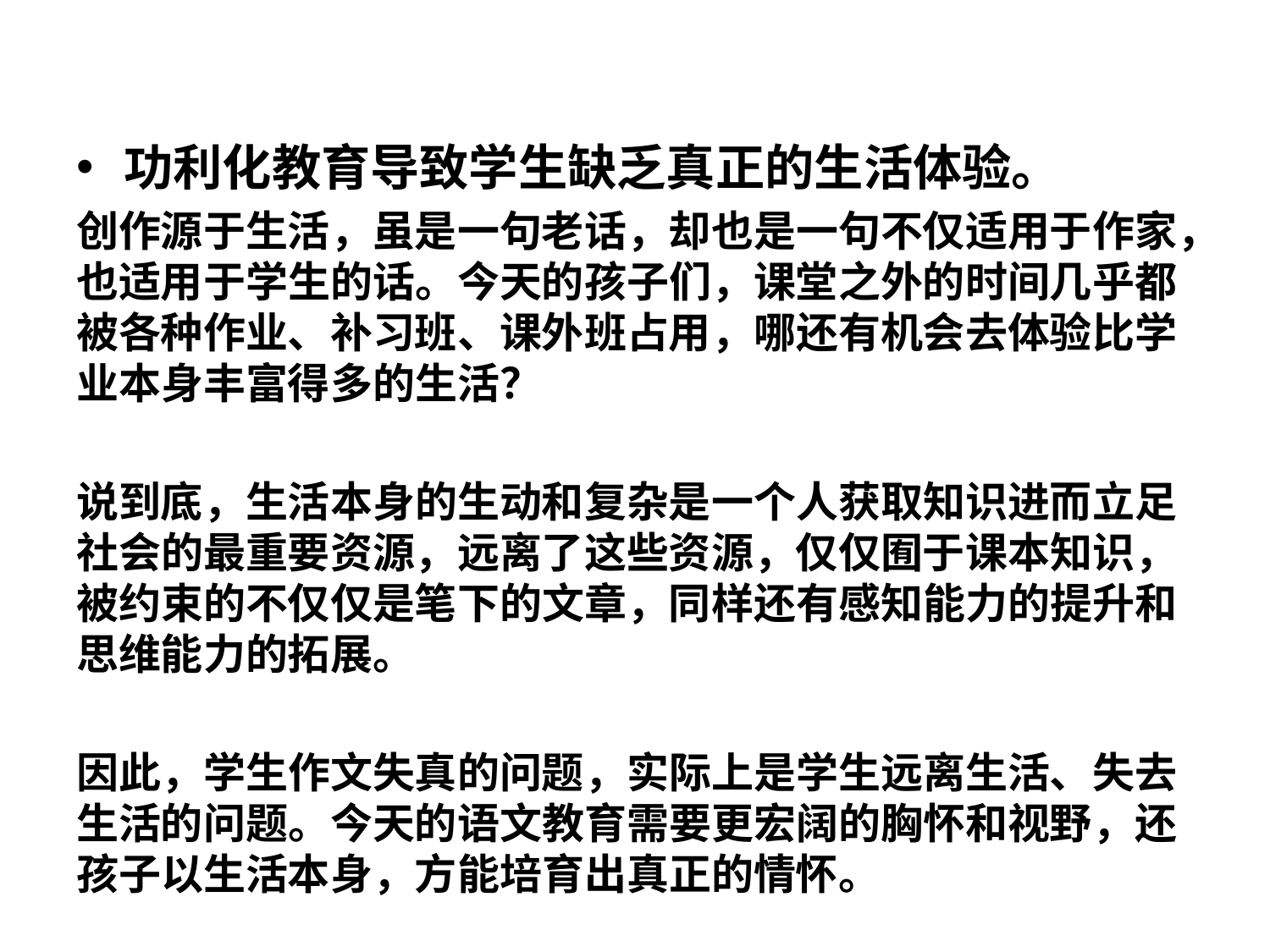

#
功利化教育导致学生缺乏真正的生活体验。
创作源于生活，虽是一句老话，却也是一句不仅适用于作家，也适用于学生的话。今天的孩子们，课堂之外的时间几乎都被各种作业、补习班、课外班占用，哪还有机会去体验比学业本身丰富得多的生活？

说到底，生活本身的生动和复杂是一个人获取知识进而立足社会的最重要资源，远离了这些资源，仅仅囿于课本知识，被约束的不仅仅是笔下的文章，同样还有感知能力的提升和思维能力的拓展。

因此，学生作文失真的问题，实际上是学生远离生活、失去生活的问题。今天的语文教育需要更宏阔的胸怀和视野，还孩子以生活本身，方能培育出真正的情怀。